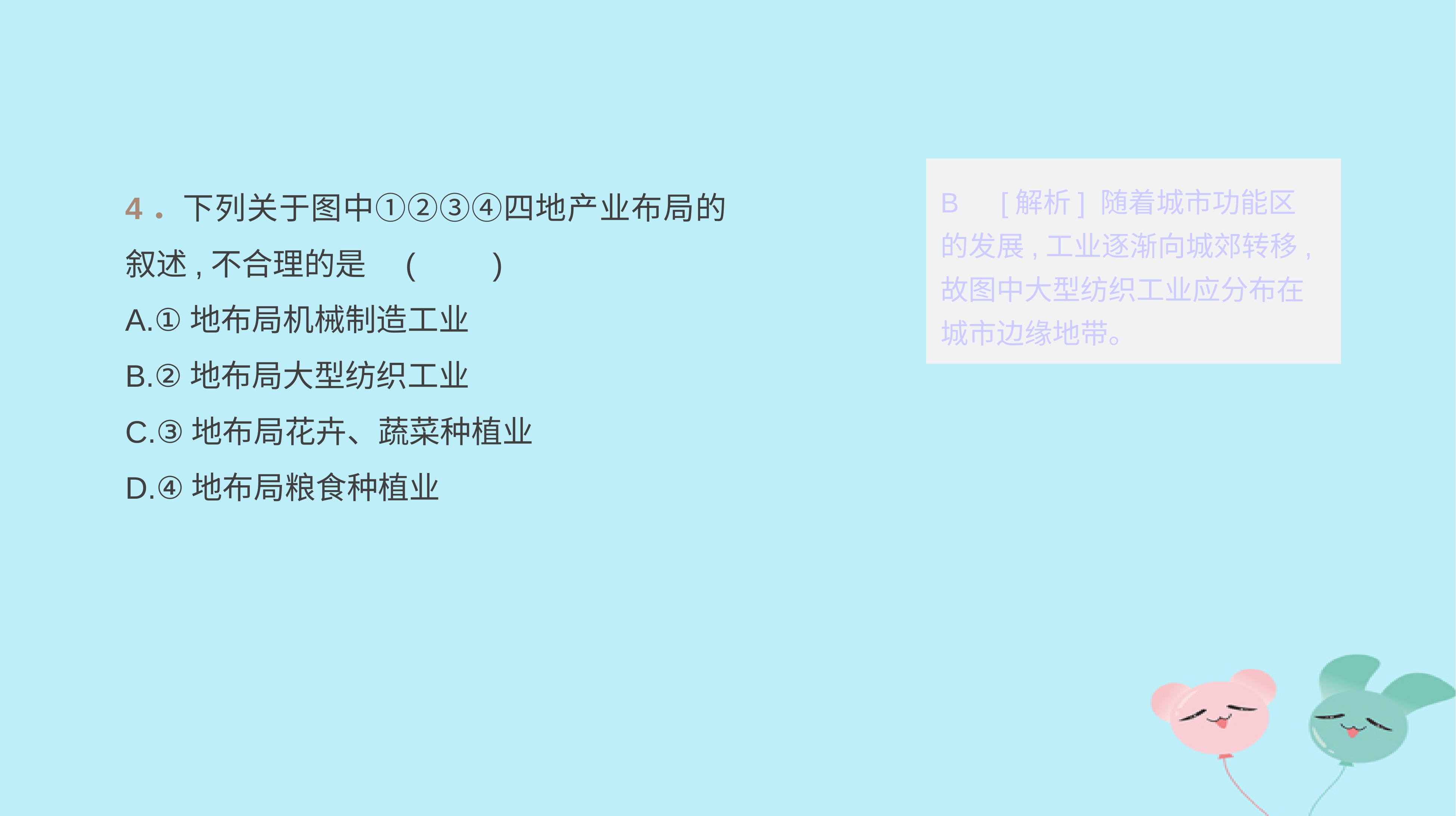

4．下列关于图中①②③④四地产业布局的叙述,不合理的是	(　　)
A.①地布局机械制造工业
B.②地布局大型纺织工业
C.③地布局花卉、蔬菜种植业
D.④地布局粮食种植业
B　[解析] 随着城市功能区的发展,工业逐渐向城郊转移,故图中大型纺织工业应分布在城市边缘地带。